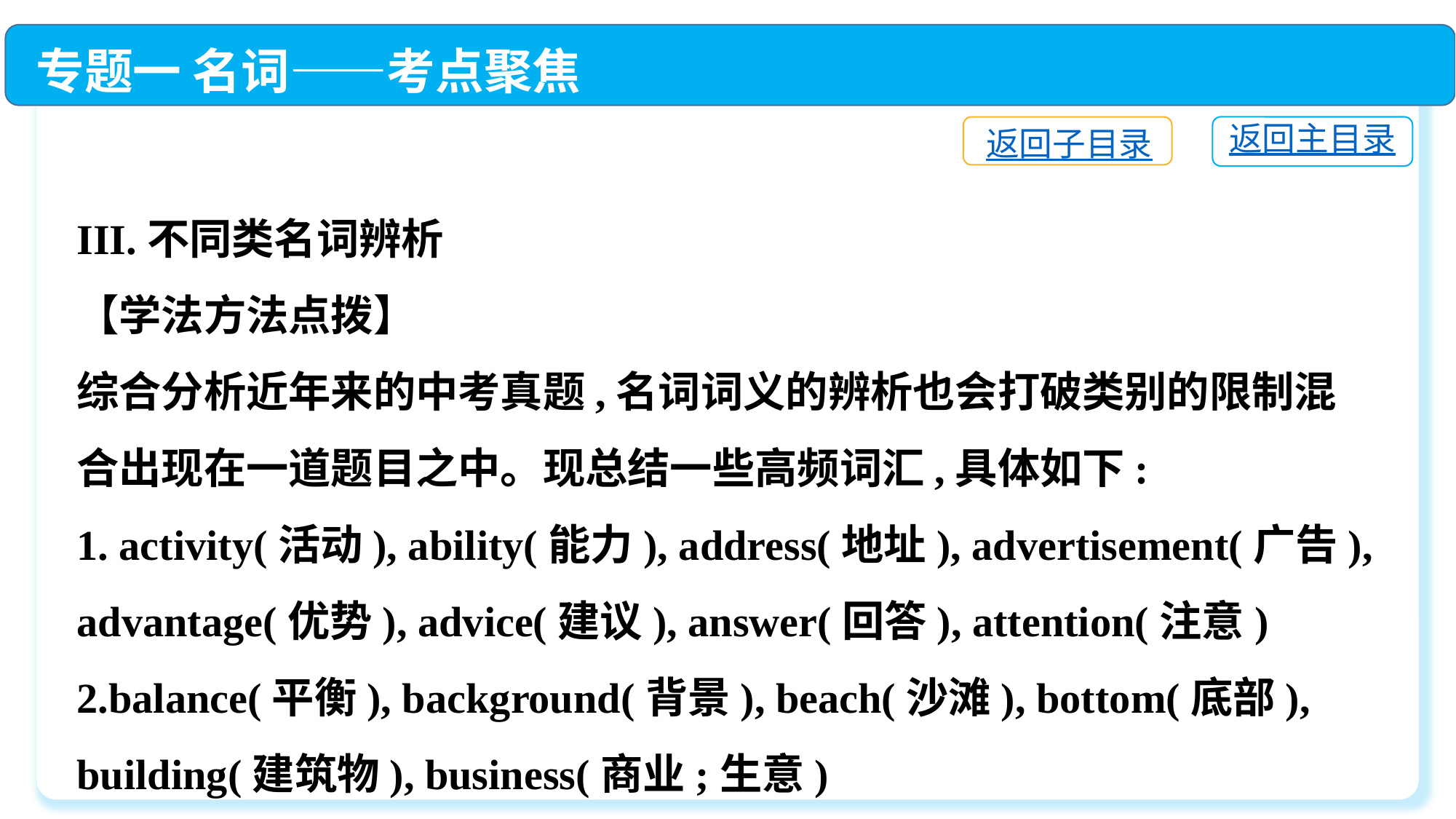

专题一 名词——考点聚焦

返回主目录

返回子目录
III.不同类名词辨析
【学法方法点拨】
综合分析近年来的中考真题,名词词义的辨析也会打破类别的限制混合出现在一道题目之中。现总结一些高频词汇,具体如下:
1. activity(活动), ability(能力), address(地址), advertisement(广告), advantage(优势), advice(建议), answer(回答), attention(注意)
2.balance(平衡), background(背景), beach(沙滩), bottom(底部), building(建筑物), business(商业;生意)